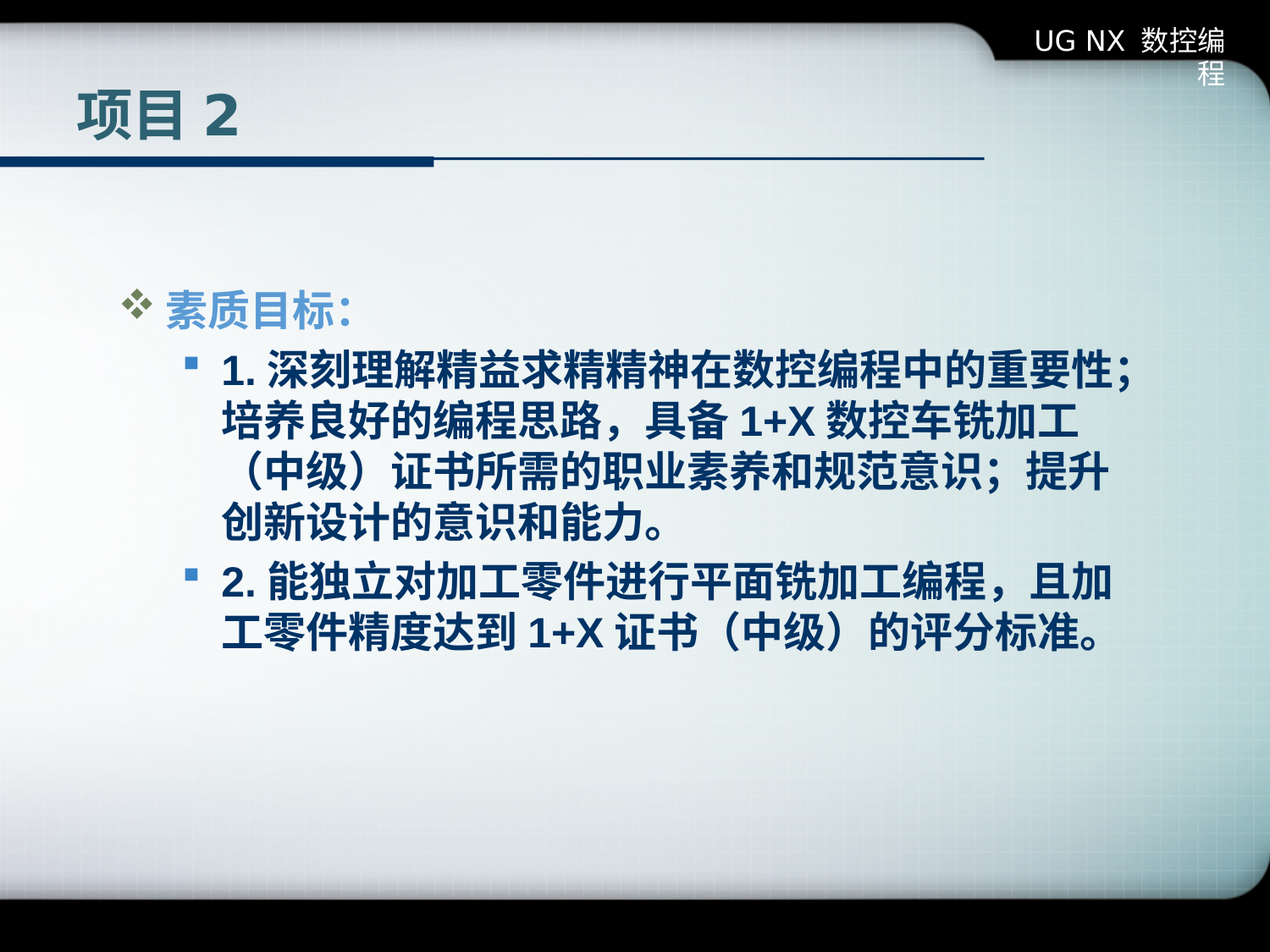

UG NX 数控编程
# 项目2

素质目标：
1.深刻理解精益求精精神在数控编程中的重要性；培养良好的编程思路，具备1+X数控车铣加工（中级）证书所需的职业素养和规范意识；提升创新设计的意识和能力。
2.能独立对加工零件进行平面铣加工编程，且加工零件精度达到1+X证书（中级）的评分标准。